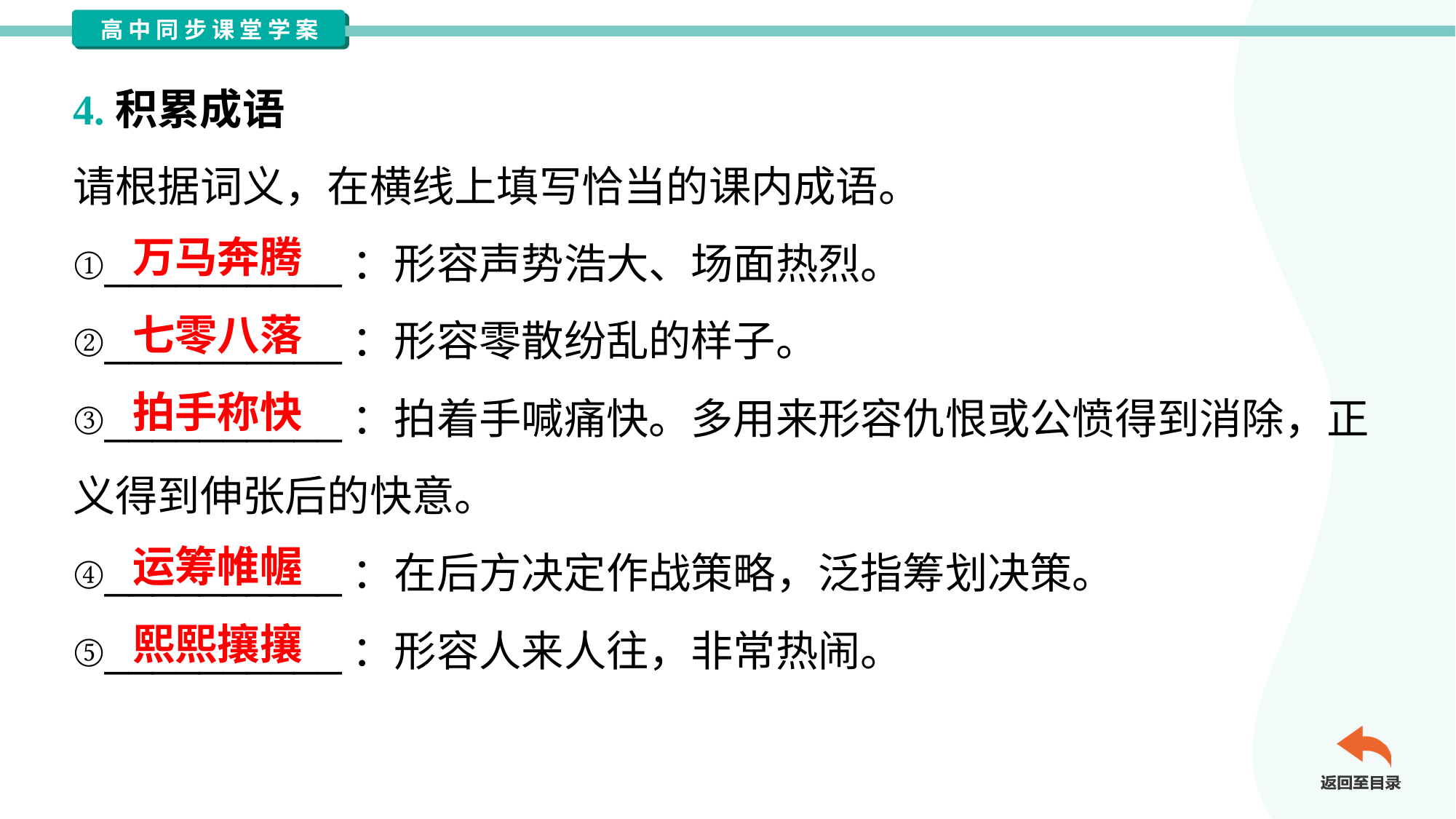

4.积累成语
请根据词义，在横线上填写恰当的课内成语。
①__________：形容声势浩大、场面热烈。
②__________：形容零散纷乱的样子。
③__________：拍着手喊痛快。多用来形容仇恨或公愤得到消除，正
义得到伸张后的快意。
④__________：在后方决定作战策略，泛指筹划决策。
⑤__________：形容人来人往，非常热闹。
万马奔腾
七零八落
拍手称快
运筹帷幄
熙熙攘攘